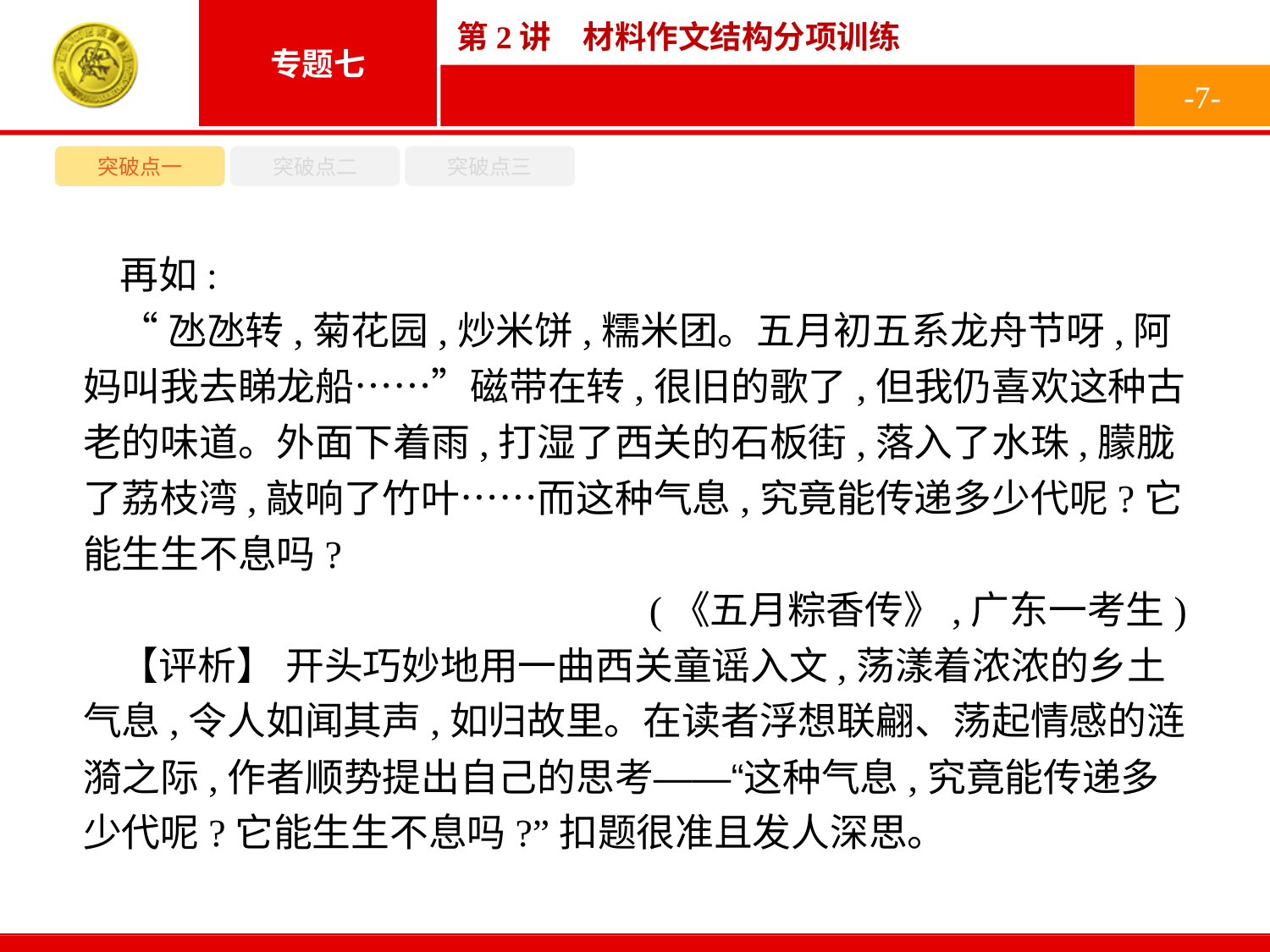

-7-
突破点一
突破点二
突破点三
再如:
“氹氹转,菊花园,炒米饼,糯米团。五月初五系龙舟节呀,阿妈叫我去睇龙船……”磁带在转,很旧的歌了,但我仍喜欢这种古老的味道。外面下着雨,打湿了西关的石板街,落入了水珠,朦胧了荔枝湾,敲响了竹叶……而这种气息,究竟能传递多少代呢?它能生生不息吗?
(《五月粽香传》,广东一考生)
【评析】 开头巧妙地用一曲西关童谣入文,荡漾着浓浓的乡土气息,令人如闻其声,如归故里。在读者浮想联翩、荡起情感的涟漪之际,作者顺势提出自己的思考——“这种气息,究竟能传递多少代呢?它能生生不息吗?”扣题很准且发人深思。